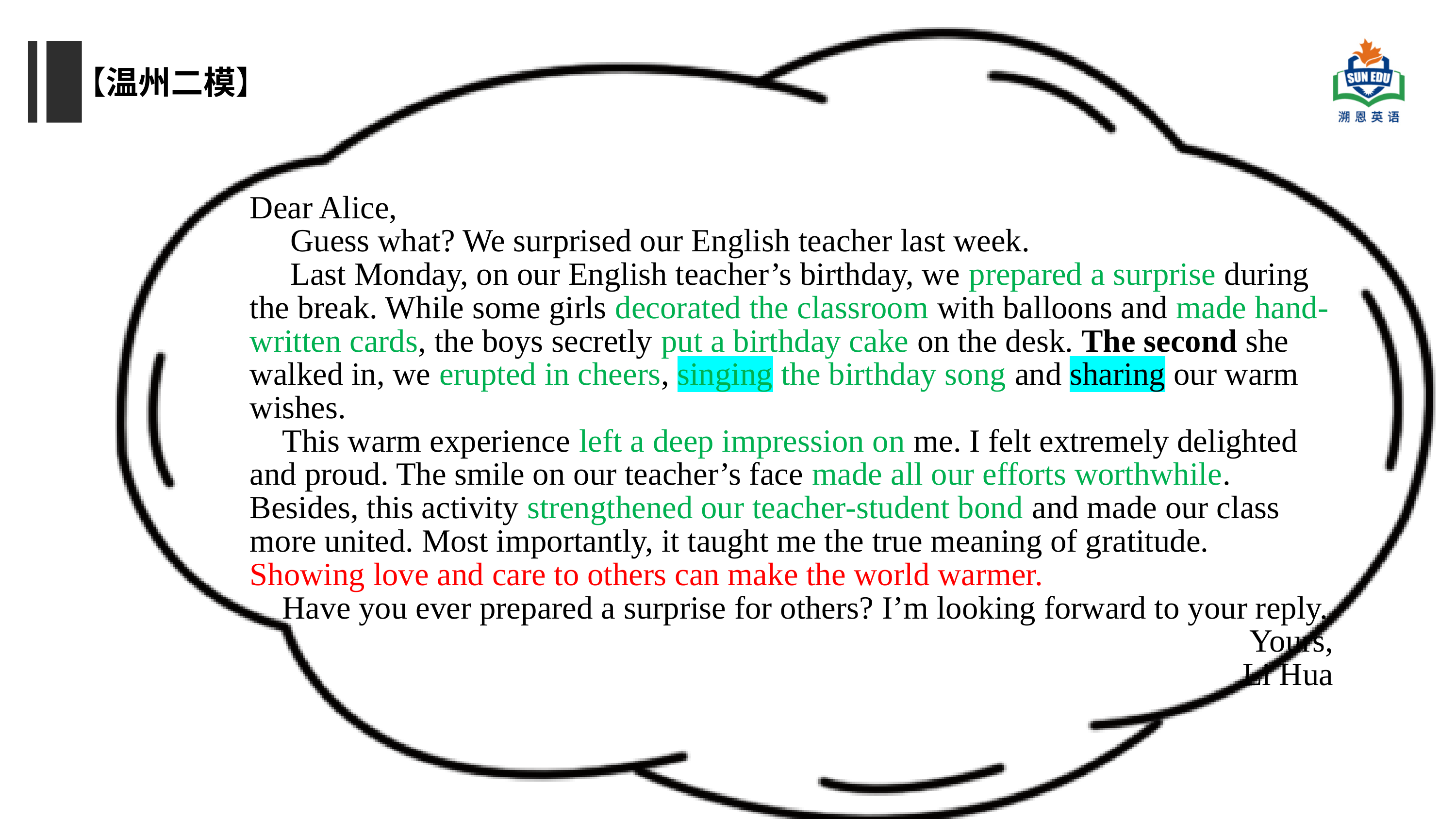

【温州二模】
Dear Alice,
     Guess what? We surprised our English teacher last week.
     Last Monday, on our English teacher’s birthday, we prepared a surprise during the break. While some girls decorated the classroom with balloons and made hand-written cards, the boys secretly put a birthday cake on the desk. The second she walked in, we erupted in cheers, singing the birthday song and sharing our warm wishes.
    This warm experience left a deep impression on me. I felt extremely delighted and proud. The smile on our teacher’s face made all our efforts worthwhile. Besides, this activity strengthened our teacher-student bond and made our class more united. Most importantly, it taught me the true meaning of gratitude. Showing love and care to others can make the world warmer.
    Have you ever prepared a surprise for others? I’m looking forward to your reply.
Yours,
Li Hua